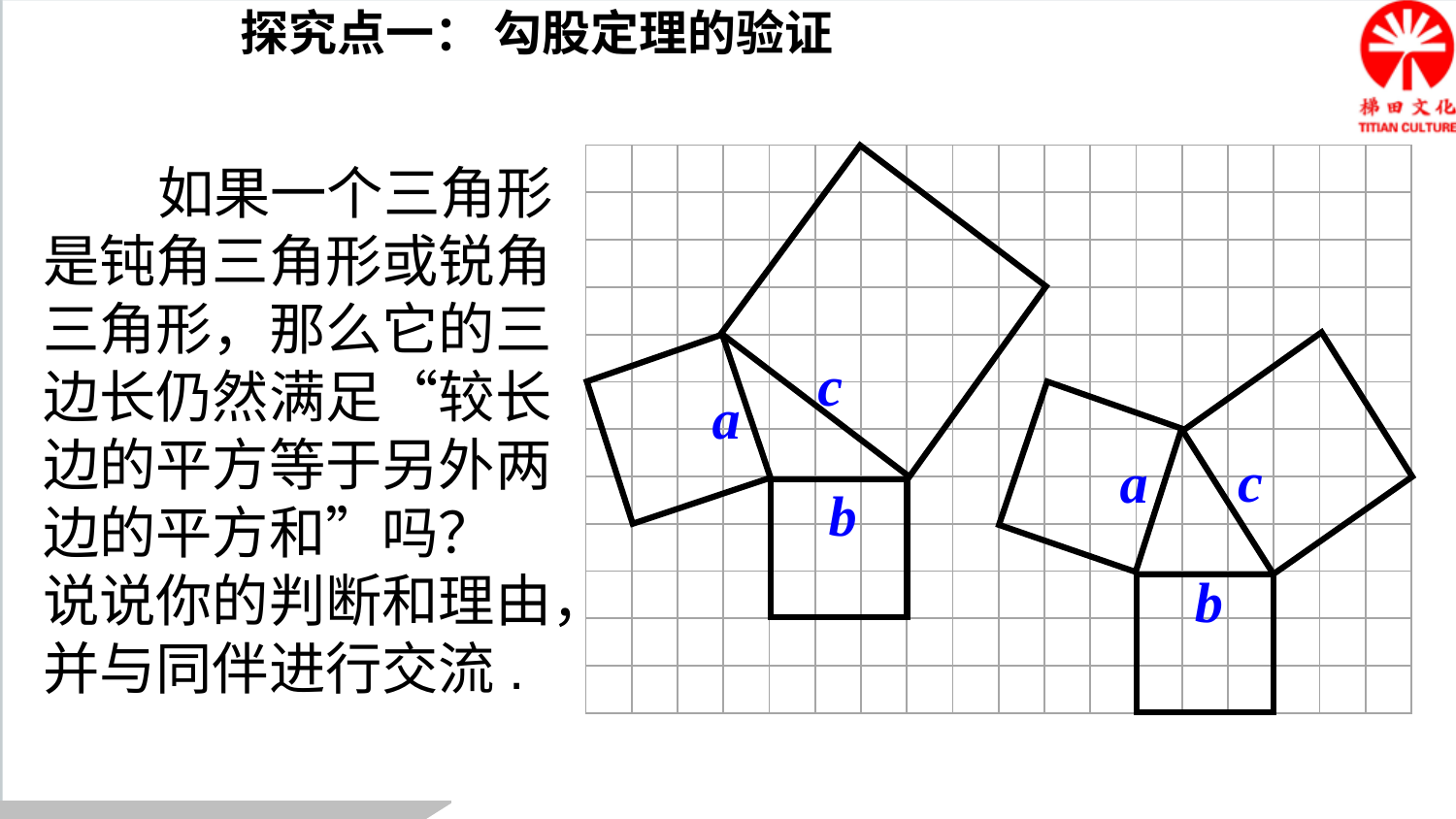

探究点一： 勾股定理的验证
|  |  |  |  |  |  |  |  |  |  |  |  |  |  |  |  |  |  |
| --- | --- | --- | --- | --- | --- | --- | --- | --- | --- | --- | --- | --- | --- | --- | --- | --- | --- |
|  |  |  |  |  |  |  |  |  |  |  |  |  |  |  |  |  |  |
|  |  |  |  |  |  |  |  |  |  |  |  |  |  |  |  |  |  |
|  |  |  |  |  |  |  |  |  |  |  |  |  |  |  |  |  |  |
|  |  |  |  |  |  |  |  |  |  |  |  |  |  |  |  |  |  |
|  |  |  |  |  |  |  |  |  |  |  |  |  |  |  |  |  |  |
|  |  |  |  |  |  |  |  |  |  |  |  |  |  |  |  |  |  |
|  |  |  |  |  |  |  |  |  |  |  |  |  |  |  |  |  |  |
|  |  |  |  |  |  |  |  |  |  |  |  |  |  |  |  |  |  |
|  |  |  |  |  |  |  |  |  |  |  |  |  |  |  |  |  |  |
|  |  |  |  |  |  |  |  |  |  |  |  |  |  |  |  |  |  |
|  |  |  |  |  |  |  |  |  |  |  |  |  |  |  |  |  |  |

        如果一个三角形是钝角三角形或锐角三角形，那么它的三边长仍然满足“较长边的平方等于另外两边的平方和”吗？
说说你的判断和理由，并与同伴进行交流.

c
a

c
a
b

b